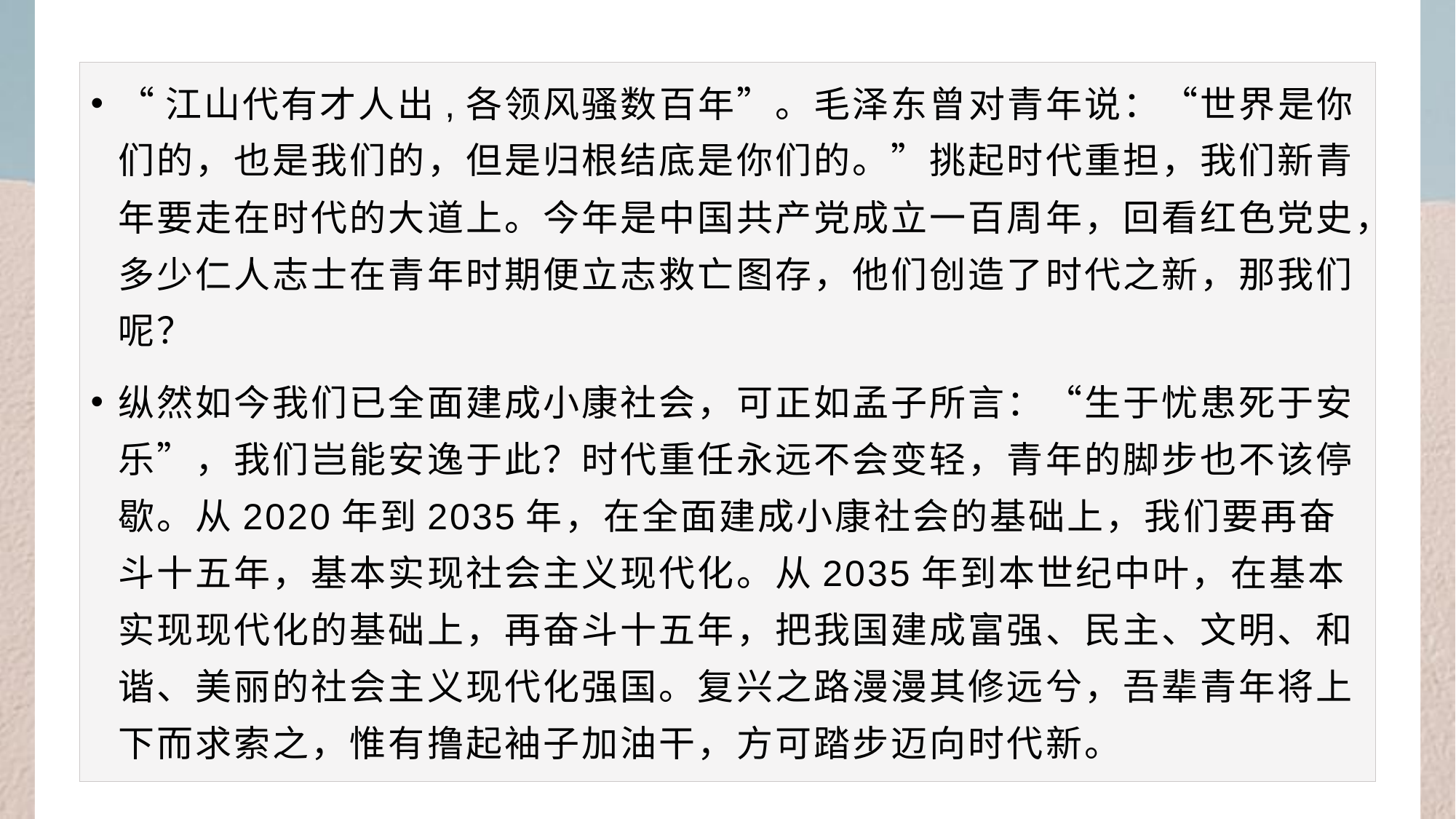

“江山代有才人出,各领风骚数百年”。毛泽东曾对青年说：“世界是你们的，也是我们的，但是归根结底是你们的。”挑起时代重担，我们新青年要走在时代的大道上。今年是中国共产党成立一百周年，回看红色党史，多少仁人志士在青年时期便立志救亡图存，他们创造了时代之新，那我们呢？
纵然如今我们已全面建成小康社会，可正如孟子所言：“生于忧患死于安乐”，我们岂能安逸于此？时代重任永远不会变轻，青年的脚步也不该停歇。从2020年到2035年，在全面建成小康社会的基础上，我们要再奋斗十五年，基本实现社会主义现代化。从2035年到本世纪中叶，在基本实现现代化的基础上，再奋斗十五年，把我国建成富强、民主、文明、和谐、美丽的社会主义现代化强国。复兴之路漫漫其修远兮，吾辈青年将上下而求索之，惟有撸起袖子加油干，方可踏步迈向时代新。